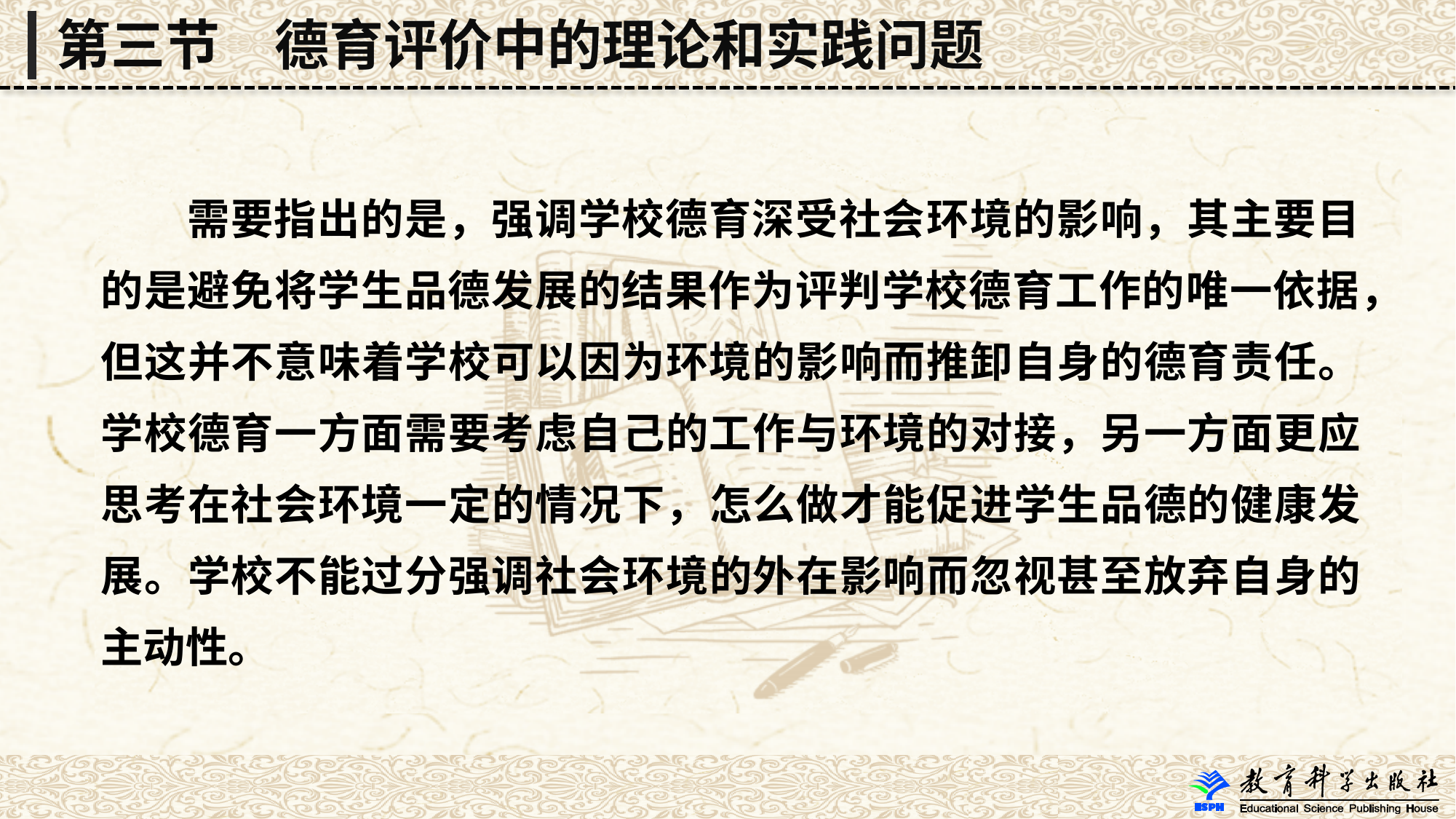

第三节　德育评价中的理论和实践问题
       需要指出的是，强调学校德育深受社会环境的影响，其主要目的是避免将学生品德发展的结果作为评判学校德育工作的唯一依据，但这并不意味着学校可以因为环境的影响而推卸自身的德育责任。学校德育一方面需要考虑自己的工作与环境的对接，另一方面更应思考在社会环境一定的情况下，怎么做才能促进学生品德的健康发展。学校不能过分强调社会环境的外在影响而忽视甚至放弃自身的主动性。